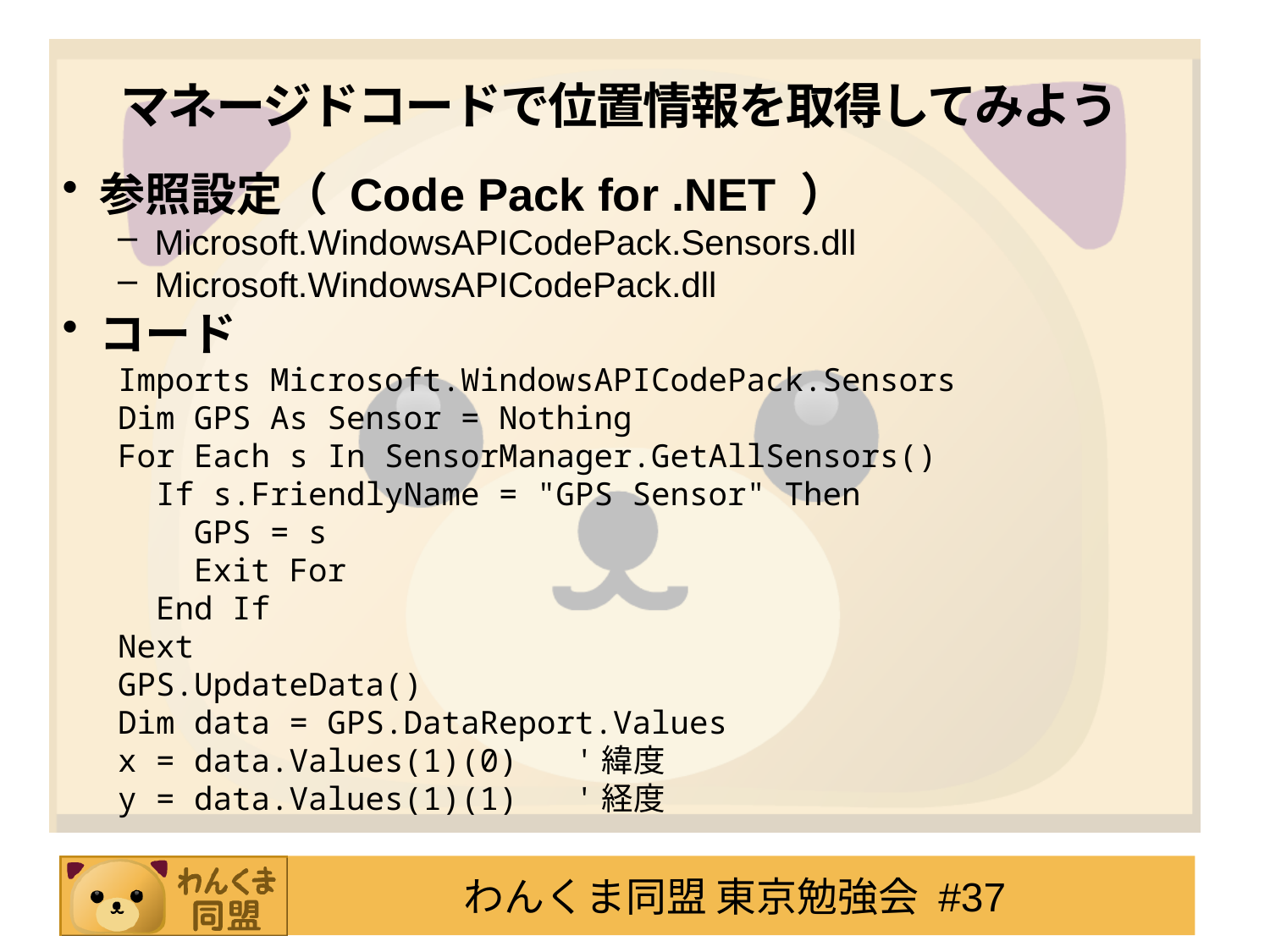

# マネージドコードで位置情報を取得してみよう
参照設定（ Code Pack for .NET ）
Microsoft.WindowsAPICodePack.Sensors.dll
Microsoft.WindowsAPICodePack.dll
コード
Imports Microsoft.WindowsAPICodePack.Sensors
Dim GPS As Sensor = Nothing
For Each s In SensorManager.GetAllSensors()
  If s.FriendlyName = "GPS Sensor" Then
    GPS = s
    Exit For
  End If
Next
GPS.UpdateData()
Dim data = GPS.DataReport.Values
x = data.Values(1)(0)   '緯度
y = data.Values(1)(1)   '経度